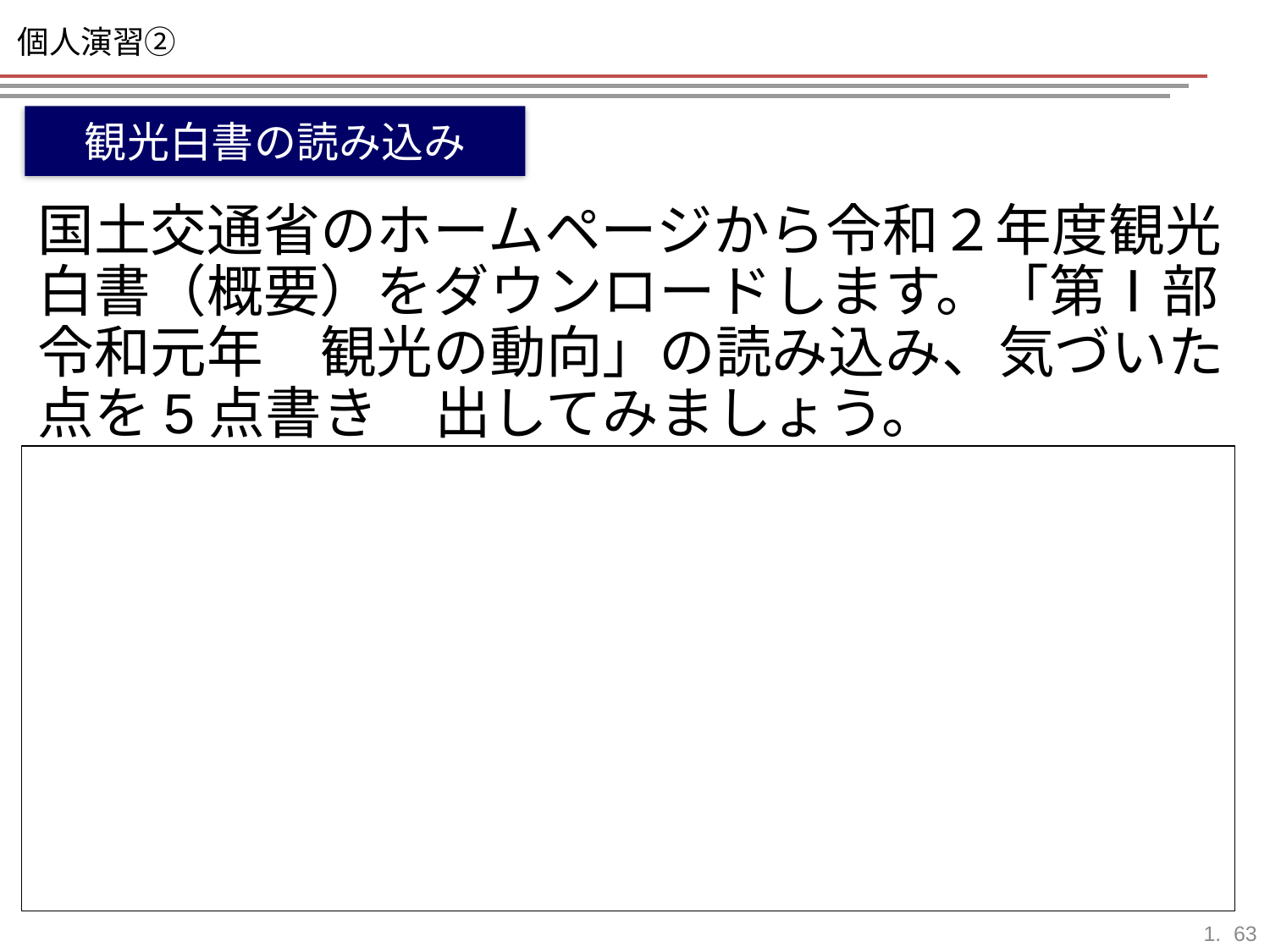

# 個人演習②
観光白書の読み込み
国土交通省のホームページから令和２年度観光白書（概要）をダウンロードします。「第Ⅰ部令和元年　観光の動向」の読み込み、気づいた点を5点書き　出してみましょう。

63